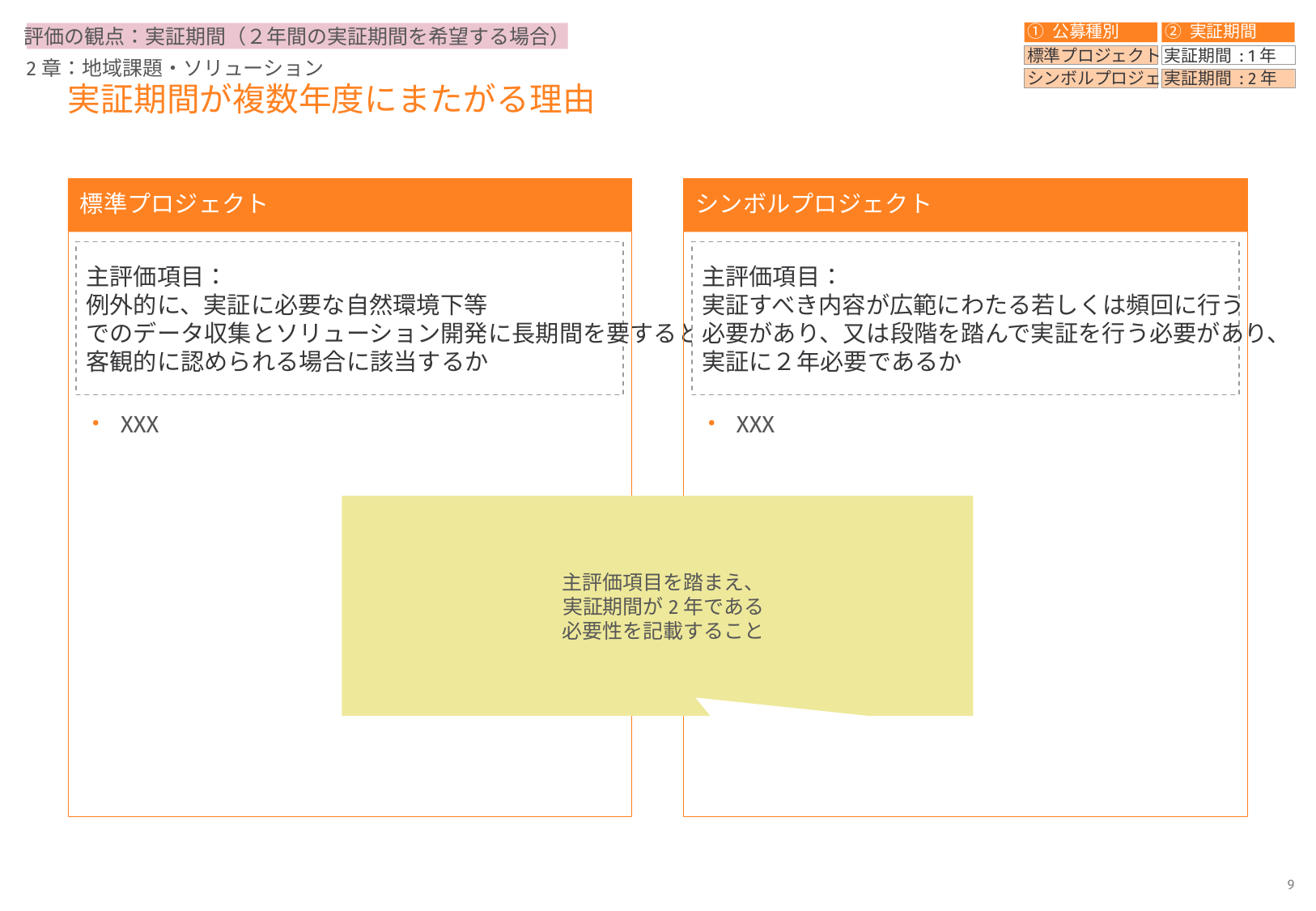

① 公募種別
② 実証期間
評価の観点：実証期間（２年間の実証期間を希望する場合）
標準プロジェクト
実証期間 : 1年
2章：地域課題・ソリューション
シンボルプロジェクト
実証期間 : 2年
# 実証期間が複数年度にまたがる理由
標準プロジェクト

シンボルプロジェクト

主評価項目：
例外的に、実証に必要な自然環境下等
でのデータ収集とソリューション開発に長期間を要すると
客観的に認められる場合に該当するか
主評価項目：
実証すべき内容が広範にわたる若しくは頻回に行う
必要があり、又は段階を踏んで実証を行う必要があり、
実証に２年必要であるか
XXX
XXX
主評価項目を踏まえ、
実証期間が2年である
必要性を記載すること